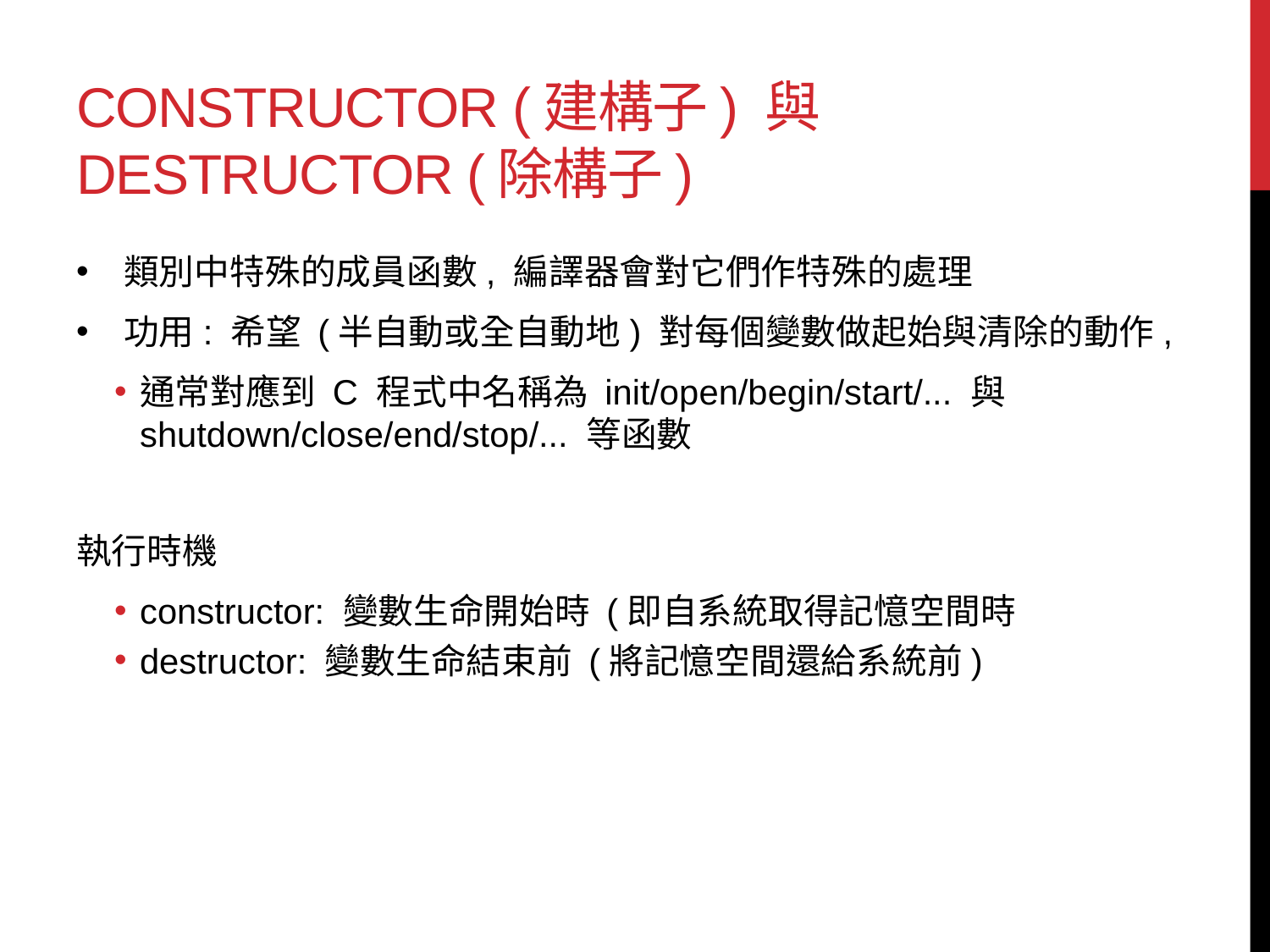

# Constructor (建構子) 與 destructor (除構子)
類別中特殊的成員函數, 編譯器會對它們作特殊的處理
功用: 希望 (半自動或全自動地) 對每個變數做起始與清除的動作,
通常對應到 C 程式中名稱為 init/open/begin/start/... 與 shutdown/close/end/stop/... 等函數

執行時機
constructor: 變數生命開始時 (即自系統取得記憶空間時
destructor: 變數生命結束前 (將記憶空間還給系統前)